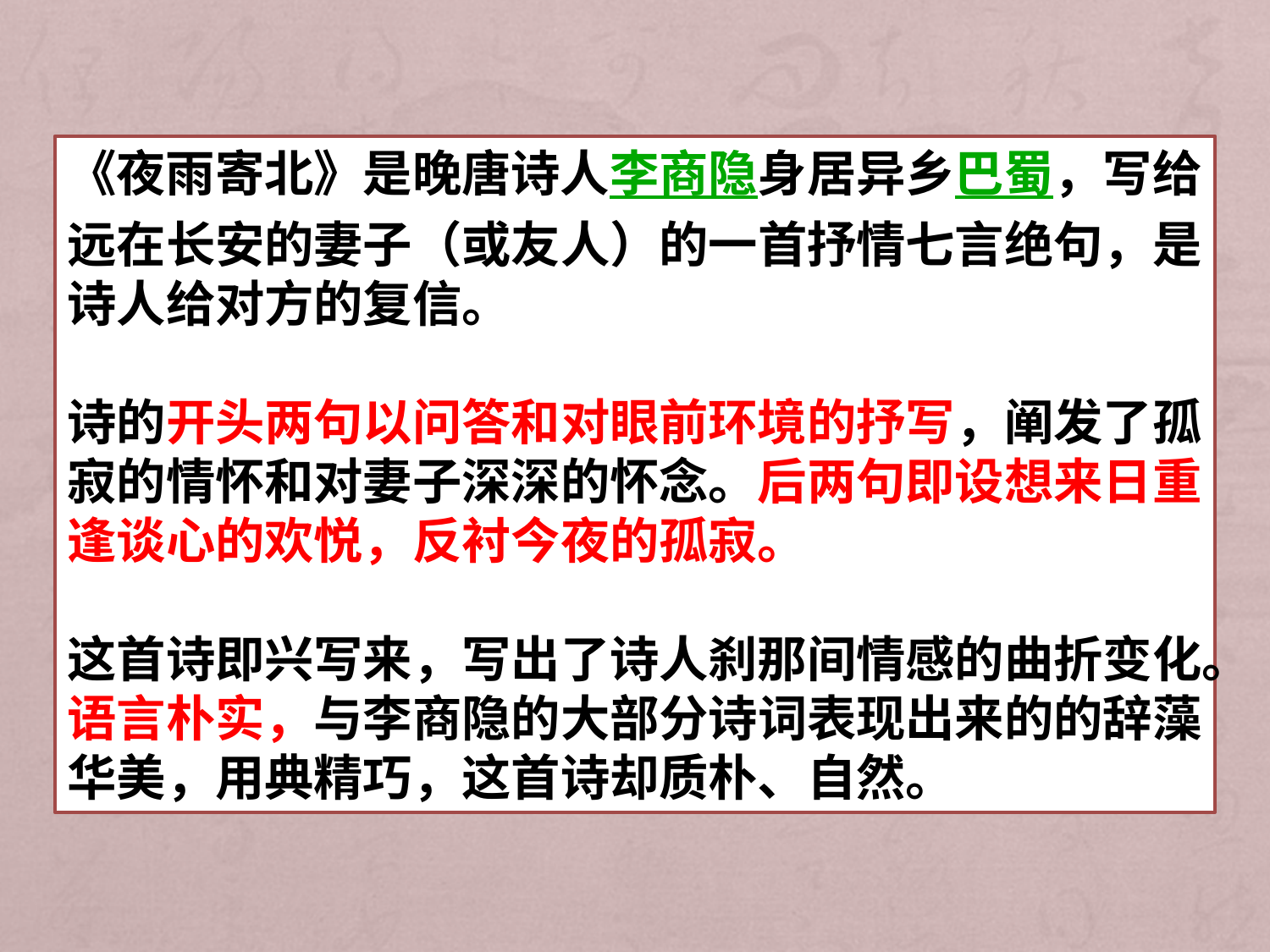

《夜雨寄北》是晚唐诗人李商隐身居异乡巴蜀，写给远在长安的妻子（或友人）的一首抒情七言绝句，是诗人给对方的复信。

诗的开头两句以问答和对眼前环境的抒写，阐发了孤寂的情怀和对妻子深深的怀念。后两句即设想来日重逢谈心的欢悦，反衬今夜的孤寂。

这首诗即兴写来，写出了诗人刹那间情感的曲折变化。语言朴实，与李商隐的大部分诗词表现出来的的辞藻华美，用典精巧，这首诗却质朴、自然。